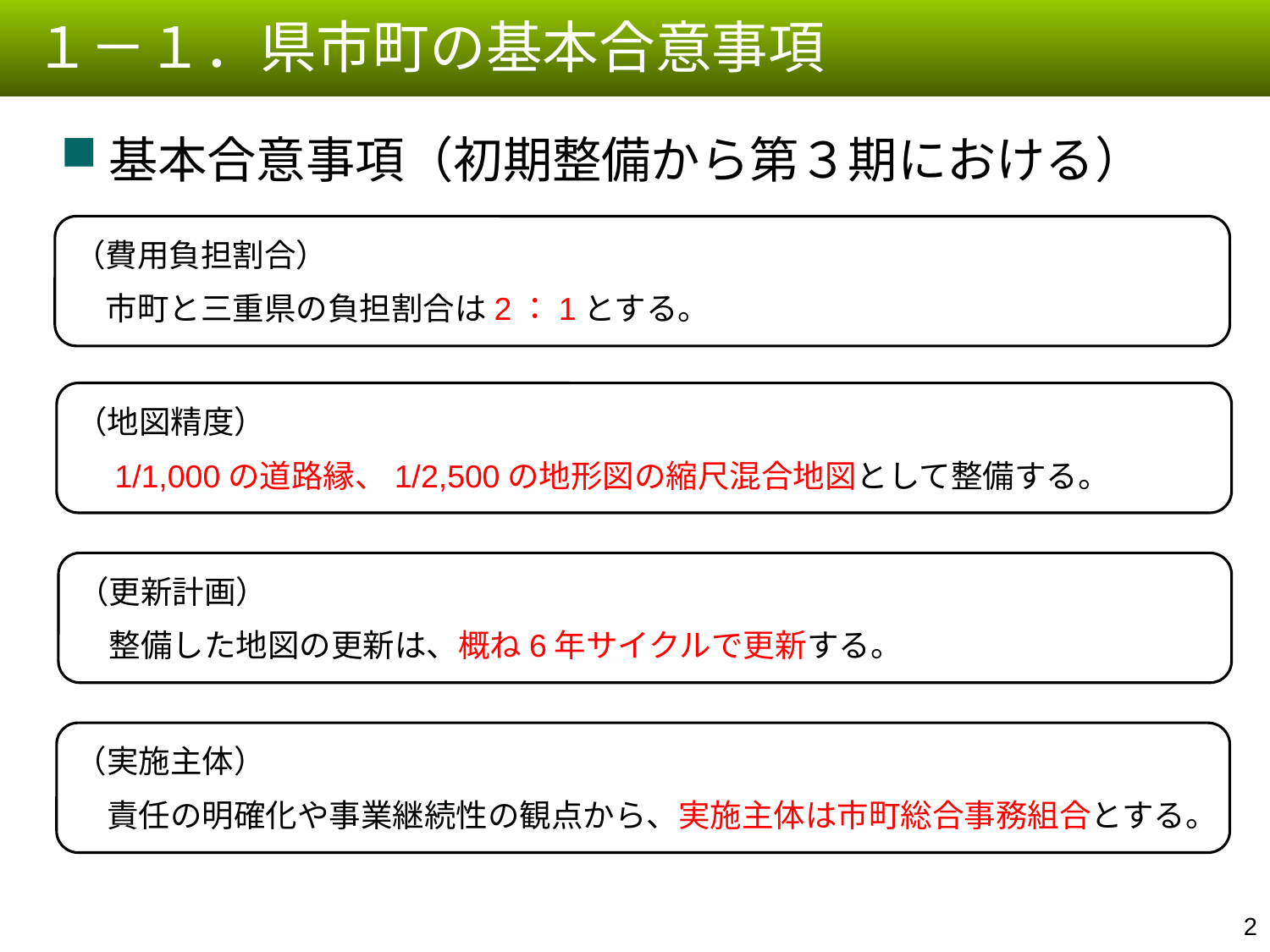

１－１．県市町の基本合意事項
基本合意事項（初期整備から第３期における）
（費用負担割合）
　市町と三重県の負担割合は2：1とする。
（地図精度）
　1/1,000の道路縁、1/2,500の地形図の縮尺混合地図として整備する。
（更新計画）
　整備した地図の更新は、概ね6年サイクルで更新する。
（実施主体）
　責任の明確化や事業継続性の観点から、実施主体は市町総合事務組合とする。
2